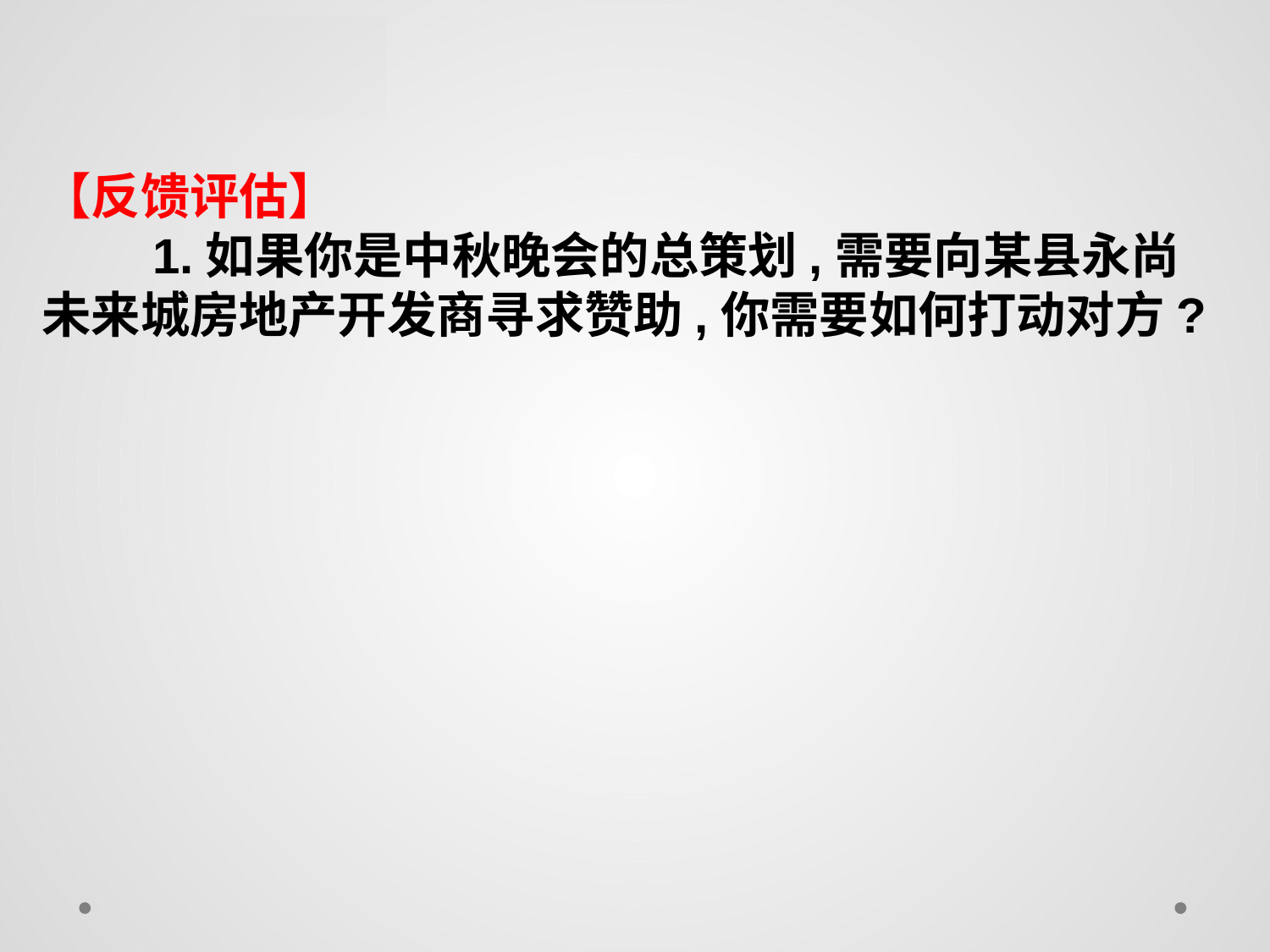

【反馈评估】
　　1.如果你是中秋晚会的总策划,需要向某县永尚未来城房地产开发商寻求赞助,你需要如何打动对方?